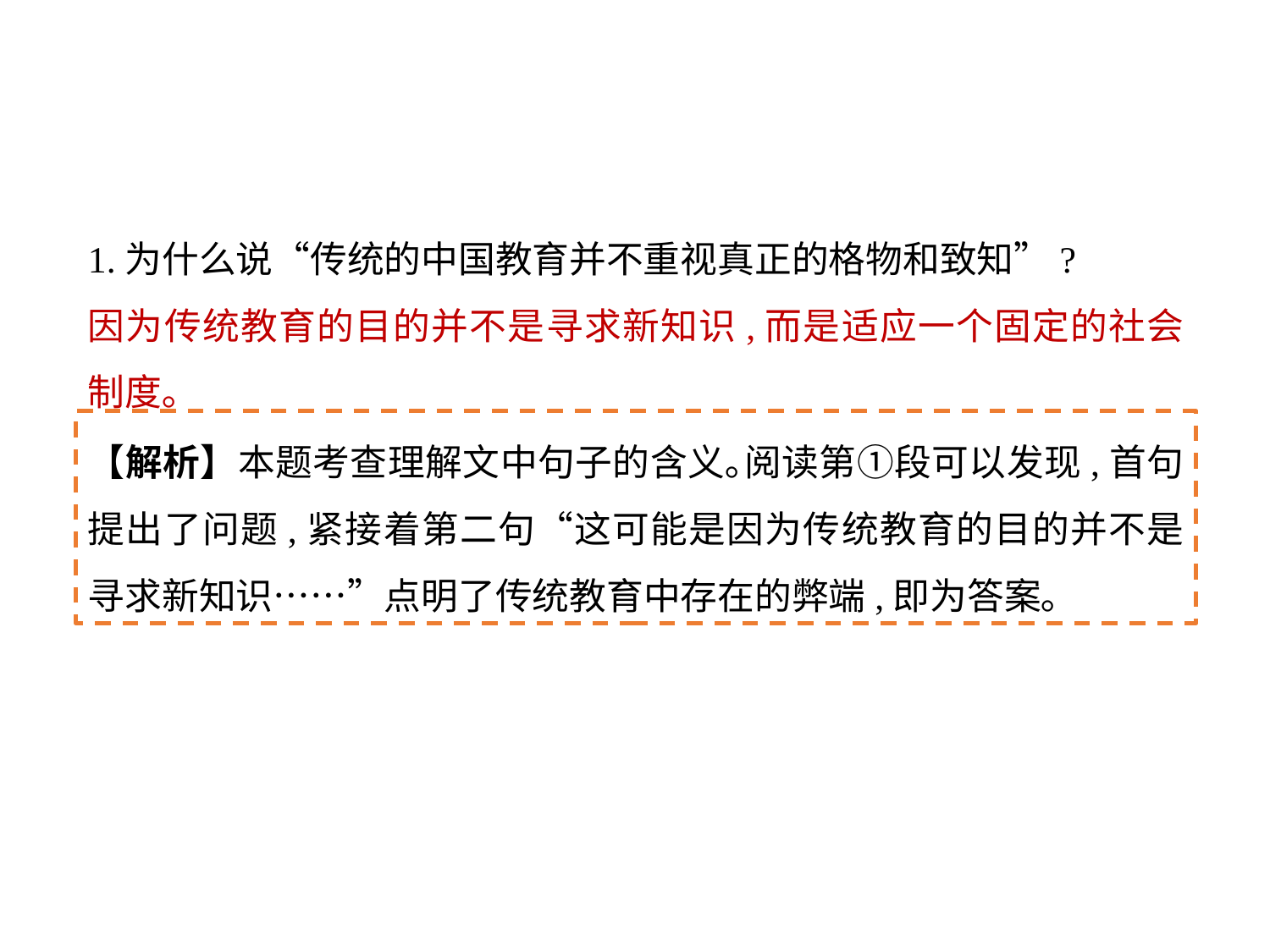

1.为什么说“传统的中国教育并不重视真正的格物和致知”?
因为传统教育的目的并不是寻求新知识,而是适应一个固定的社会制度｡
【解析】本题考查理解文中句子的含义｡阅读第①段可以发现,首句提出了问题,紧接着第二句“这可能是因为传统教育的目的并不是寻求新知识……”点明了传统教育中存在的弊端,即为答案｡